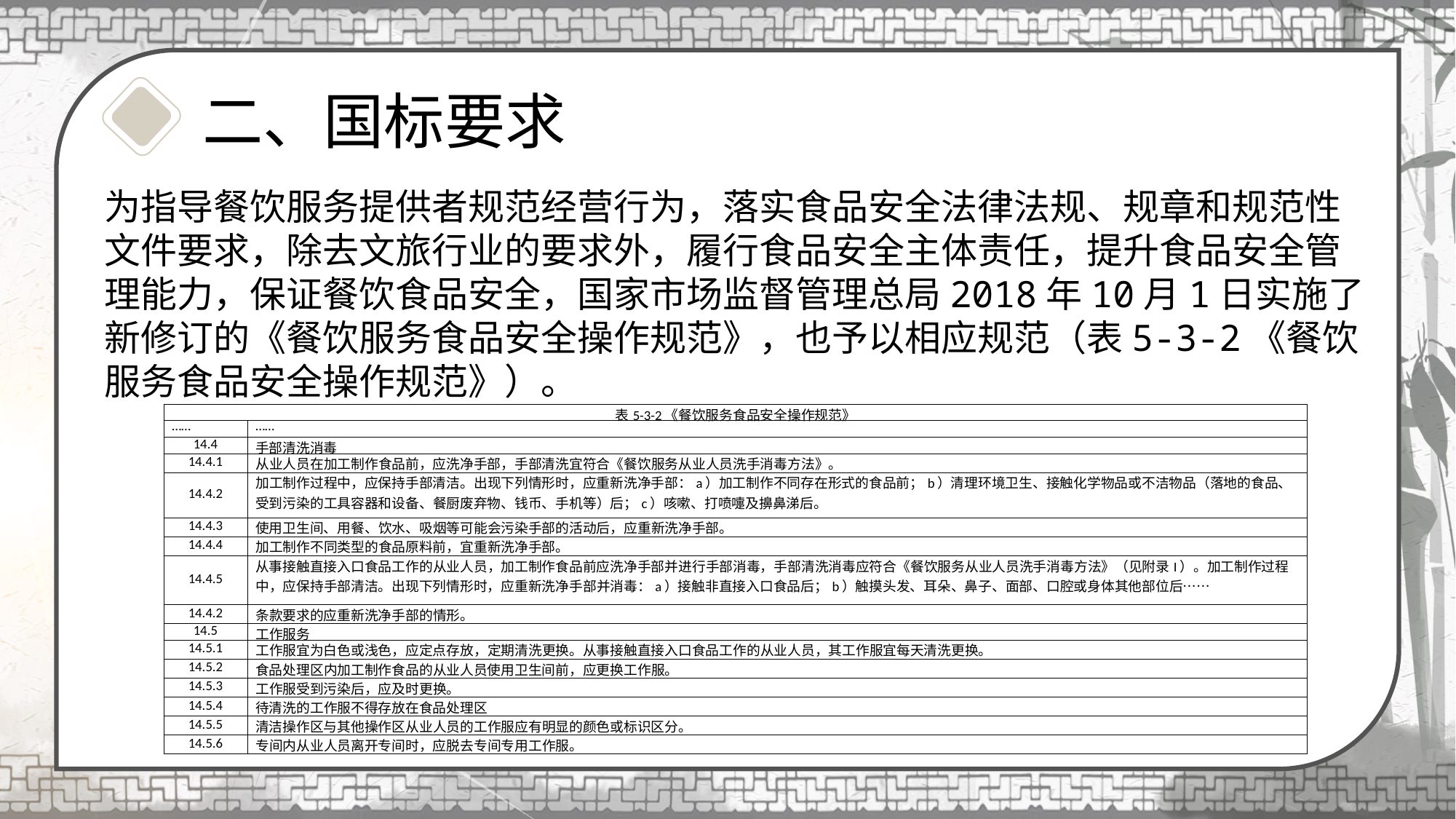

二、国标要求
为指导餐饮服务提供者规范经营行为，落实食品安全法律法规、规章和规范性文件要求，除去文旅行业的要求外，履行食品安全主体责任，提升食品安全管理能力，保证餐饮食品安全，国家市场监督管理总局2018年10月1日实施了新修订的《餐饮服务食品安全操作规范》，也予以相应规范（表5-3-2《餐饮服务食品安全操作规范》）。
1.11.1什么是仪容什么是仪容
| 表5-3-2《餐饮服务食品安全操作规范》 |  |
| --- | --- |
| …… | …… |
| 14.4 | 手部清洗消毒 |
| 14.4.1 | 从业人员在加工制作食品前，应洗净手部，手部清洗宜符合《餐饮服务从业人员洗手消毒方法》。 |
| 14.4.2 | 加工制作过程中，应保持手部清洁。出现下列情形时，应重新洗净手部：a）加工制作不同存在形式的食品前；b）清理环境卫生、接触化学物品或不洁物品（落地的食品、受到污染的工具容器和设备、餐厨废弃物、钱币、手机等）后；c）咳嗽、打喷嚏及擤鼻涕后。 |
| 14.4.3 | 使用卫生间、用餐、饮水、吸烟等可能会污染手部的活动后，应重新洗净手部。 |
| 14.4.4 | 加工制作不同类型的食品原料前，宜重新洗净手部。 |
| 14.4.5 | 从事接触直接入口食品工作的从业人员，加工制作食品前应洗净手部并进行手部消毒，手部清洗消毒应符合《餐饮服务从业人员洗手消毒方法》（见附录I）。加工制作过程中，应保持手部清洁。出现下列情形时，应重新洗净手部并消毒：a）接触非直接入口食品后；b）触摸头发、耳朵、鼻子、面部、口腔或身体其他部位后…… |
| 14.4.2 | 条款要求的应重新洗净手部的情形。 |
| 14.5 | 工作服务 |
| 14.5.1 | 工作服宜为白色或浅色，应定点存放，定期清洗更换。从事接触直接入口食品工作的从业人员，其工作服宜每天清洗更换。 |
| 14.5.2 | 食品处理区内加工制作食品的从业人员使用卫生间前，应更换工作服。 |
| 14.5.3 | 工作服受到污染后，应及时更换。 |
| 14.5.4 | 待清洗的工作服不得存放在食品处理区 |
| 14.5.5 | 清洁操作区与其他操作区从业人员的工作服应有明显的颜色或标识区分。 |
| 14.5.6 | 专间内从业人员离开专间时，应脱去专间专用工作服。 |